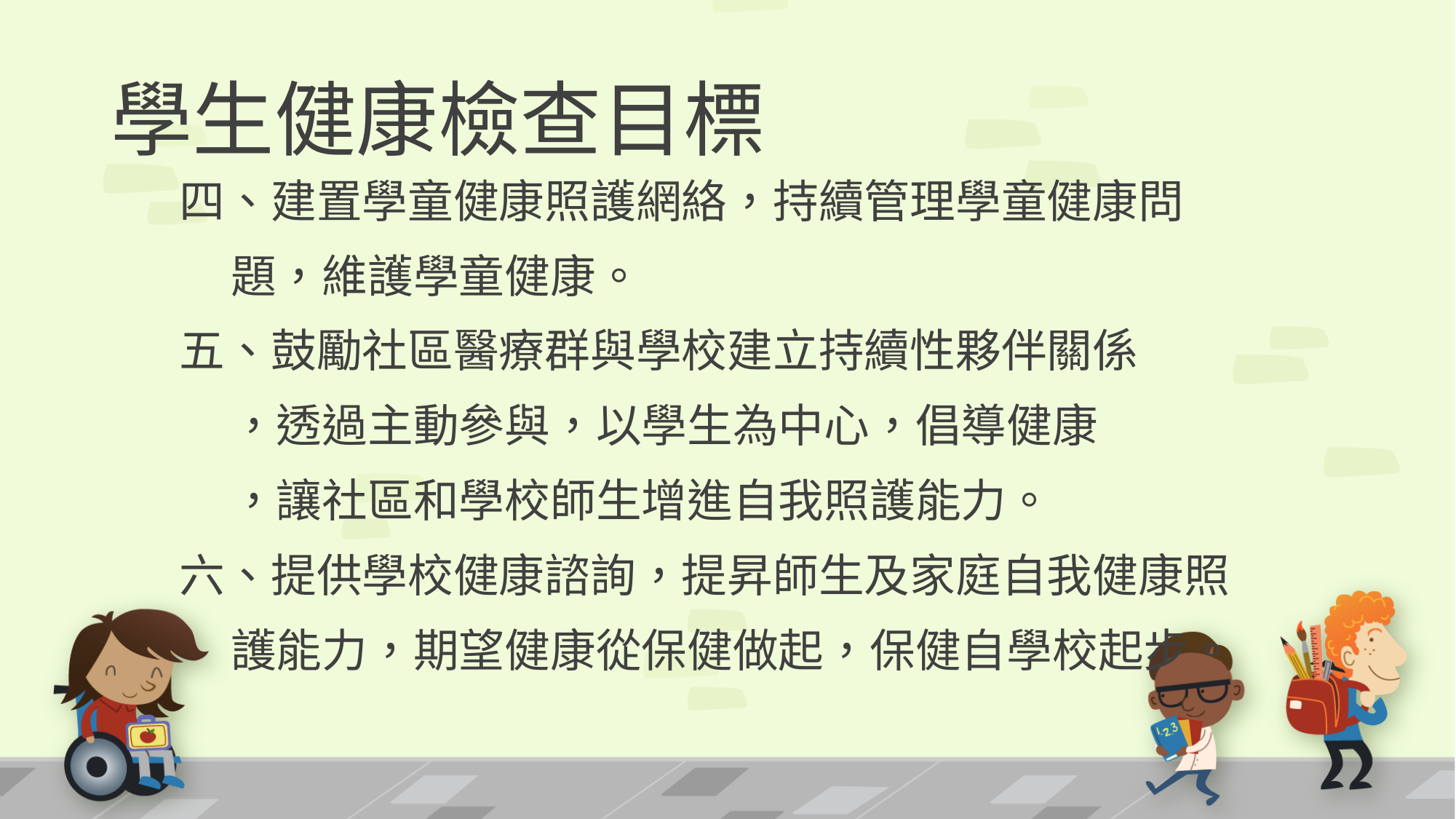

# 學生健康檢查目標
四、建置學童健康照護網絡，持續管理學童健康問
    題，維護學童健康。
五、鼓勵社區醫療群與學校建立持續性夥伴關係
    ，透過主動參與，以學生為中心，倡導健康
    ，讓社區和學校師生增進自我照護能力。
六、提供學校健康諮詢，提昇師生及家庭自我健康照
    護能力，期望健康從保健做起，保健自學校起步。